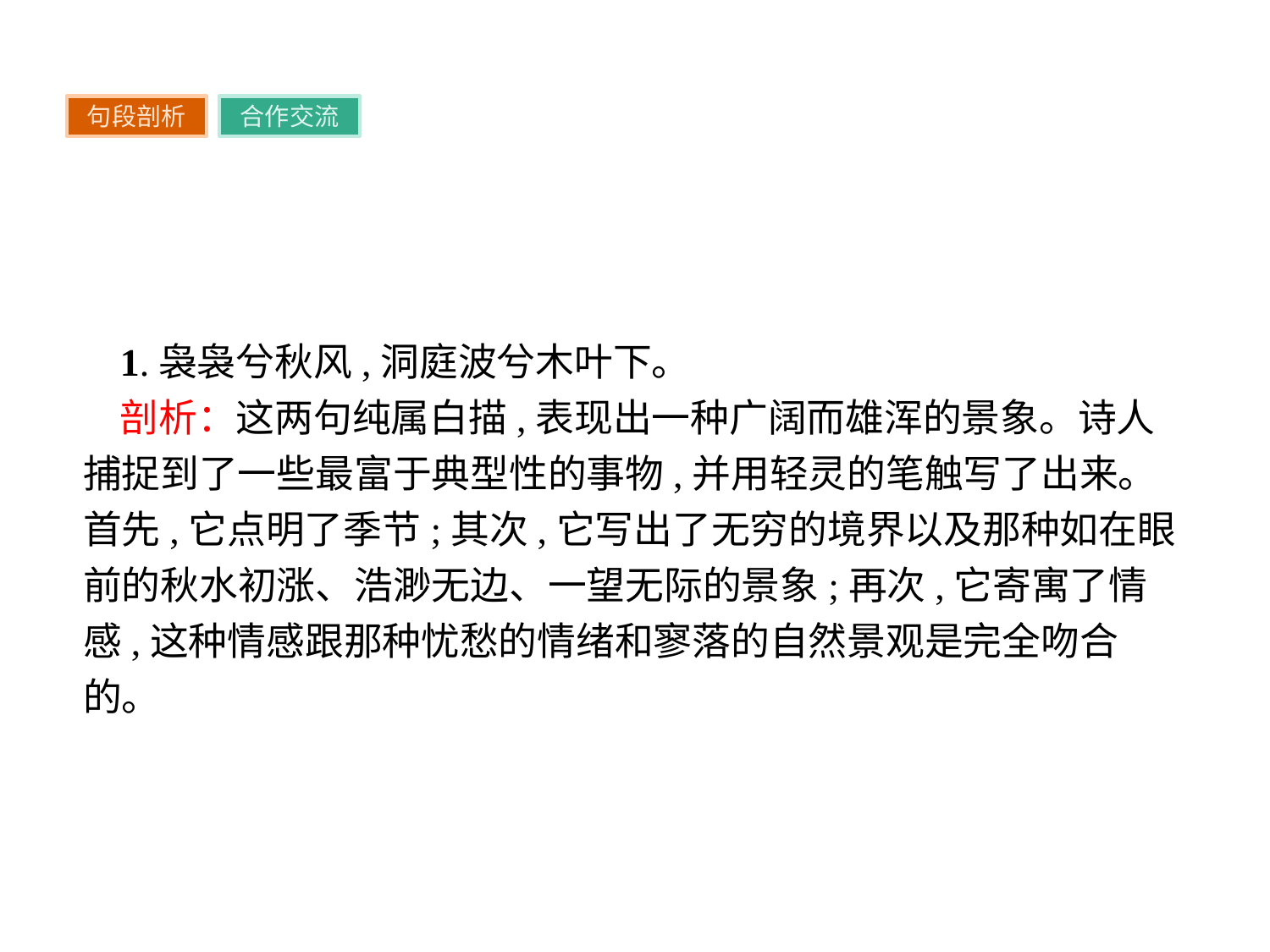

句段剖析
合作交流
1.袅袅兮秋风,洞庭波兮木叶下。
剖析：这两句纯属白描,表现出一种广阔而雄浑的景象。诗人捕捉到了一些最富于典型性的事物,并用轻灵的笔触写了出来。首先,它点明了季节;其次,它写出了无穷的境界以及那种如在眼前的秋水初涨、浩渺无边、一望无际的景象;再次,它寄寓了情感,这种情感跟那种忧愁的情绪和寥落的自然景观是完全吻合的。